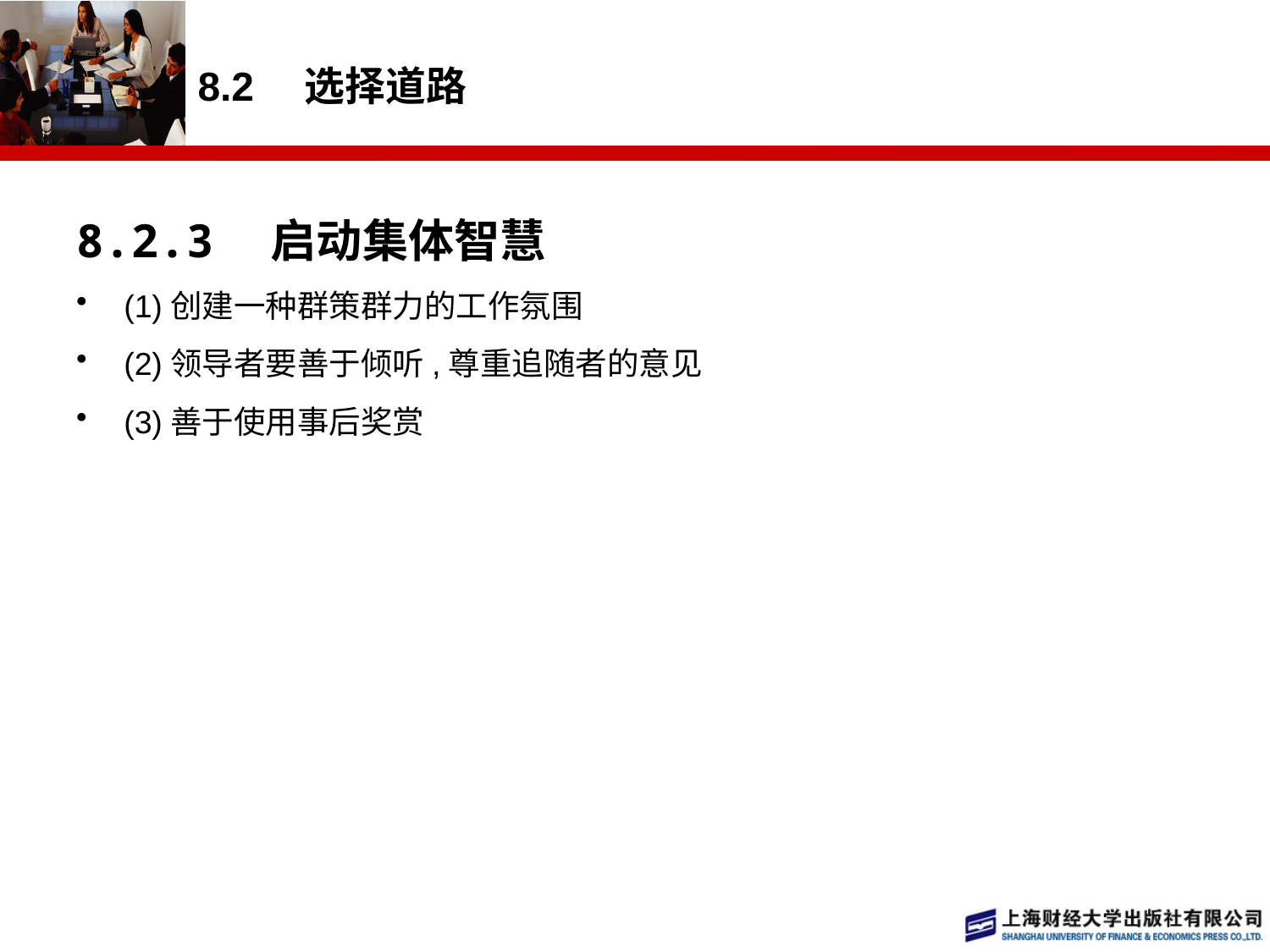

# 8.2　选择道路
8.2.3　启动集体智慧
(1)创建一种群策群力的工作氛围
(2)领导者要善于倾听,尊重追随者的意见
(3)善于使用事后奖赏